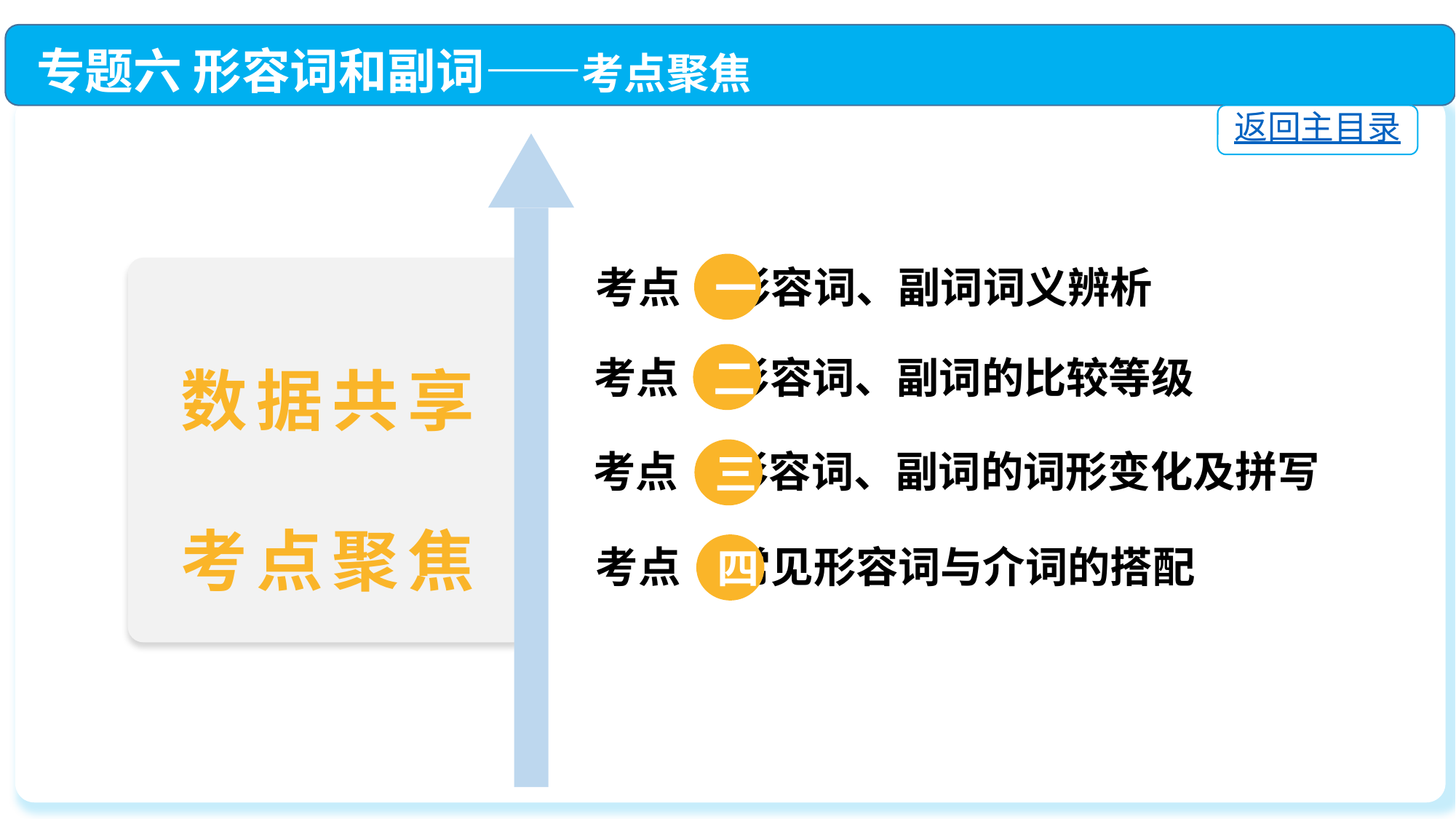

专题六 形容词和副词——考点聚焦

返回主目录

一
考点     形容词、副词词义辨析

二
考点     形容词、副词的比较等级
数据共享
考点聚焦
三
考点     形容词、副词的词形变化及拼写
四
考点     常见形容词与介词的搭配